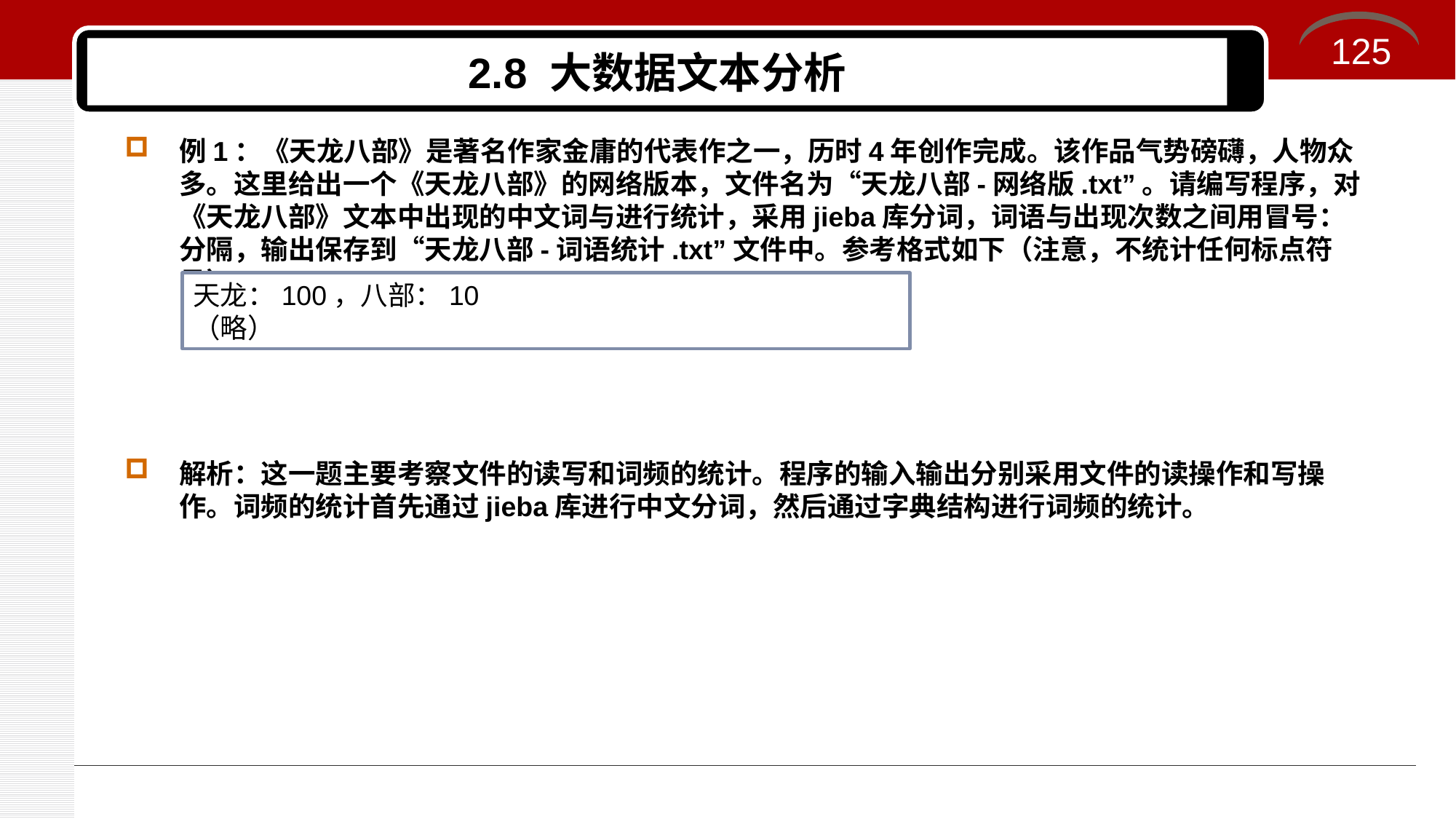

125
# 2.8 大数据文本分析
例1：《天龙八部》是著名作家金庸的代表作之一，历时4年创作完成。该作品气势磅礴，人物众多。这里给出一个《天龙八部》的网络版本，文件名为“天龙八部-网络版.txt”。请编写程序，对《天龙八部》文本中出现的中文词与进行统计，采用jieba库分词，词语与出现次数之间用冒号：分隔，输出保存到“天龙八部-词语统计.txt”文件中。参考格式如下（注意，不统计任何标点符号）：

解析：这一题主要考察文件的读写和词频的统计。程序的输入输出分别采用文件的读操作和写操作。词频的统计首先通过jieba库进行中文分词，然后通过字典结构进行词频的统计。

天龙：100，八部：10
（略）